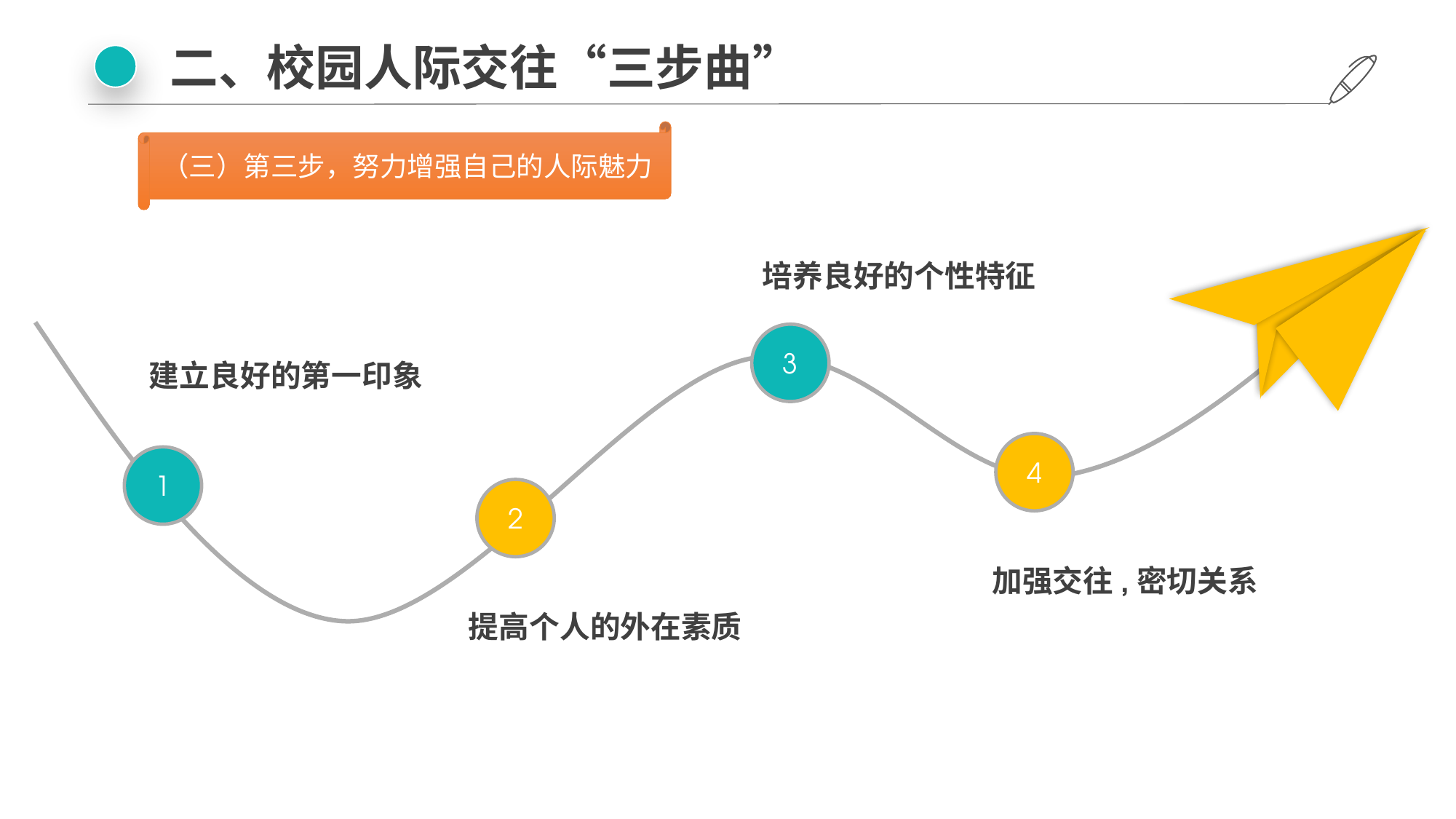

二、校园人际交往“三步曲”

（三）第三步，努力增强自己的人际魅力

培养良好的个性特征
3
建立良好的第一印象
4
1
2
加强交往,密切关系
提高个人的外在素质